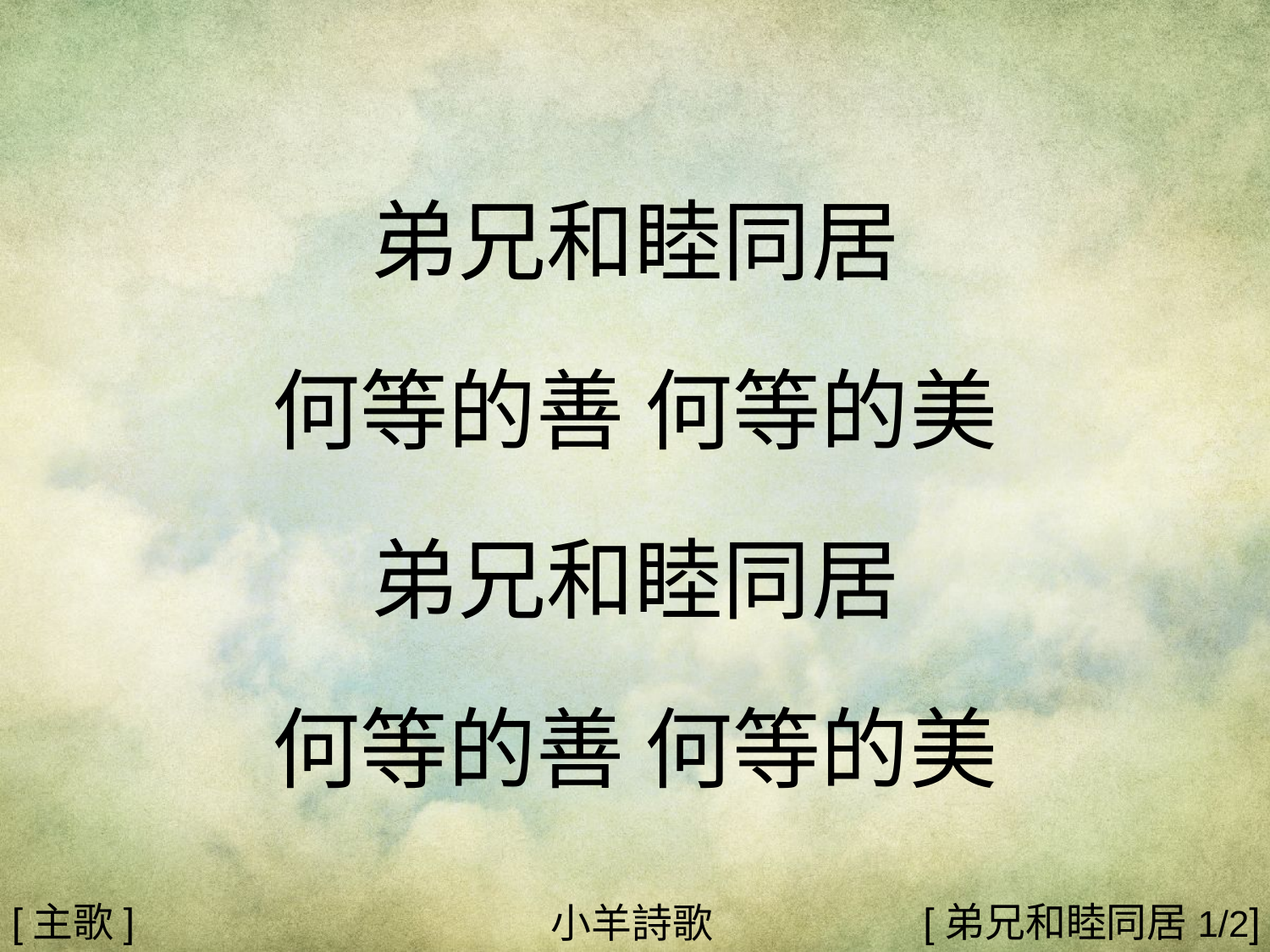

弟兄和睦同居

何等的善 何等的美

弟兄和睦同居

何等的善 何等的美
#

[主歌]
[弟兄和睦同居1/2]
小羊詩歌